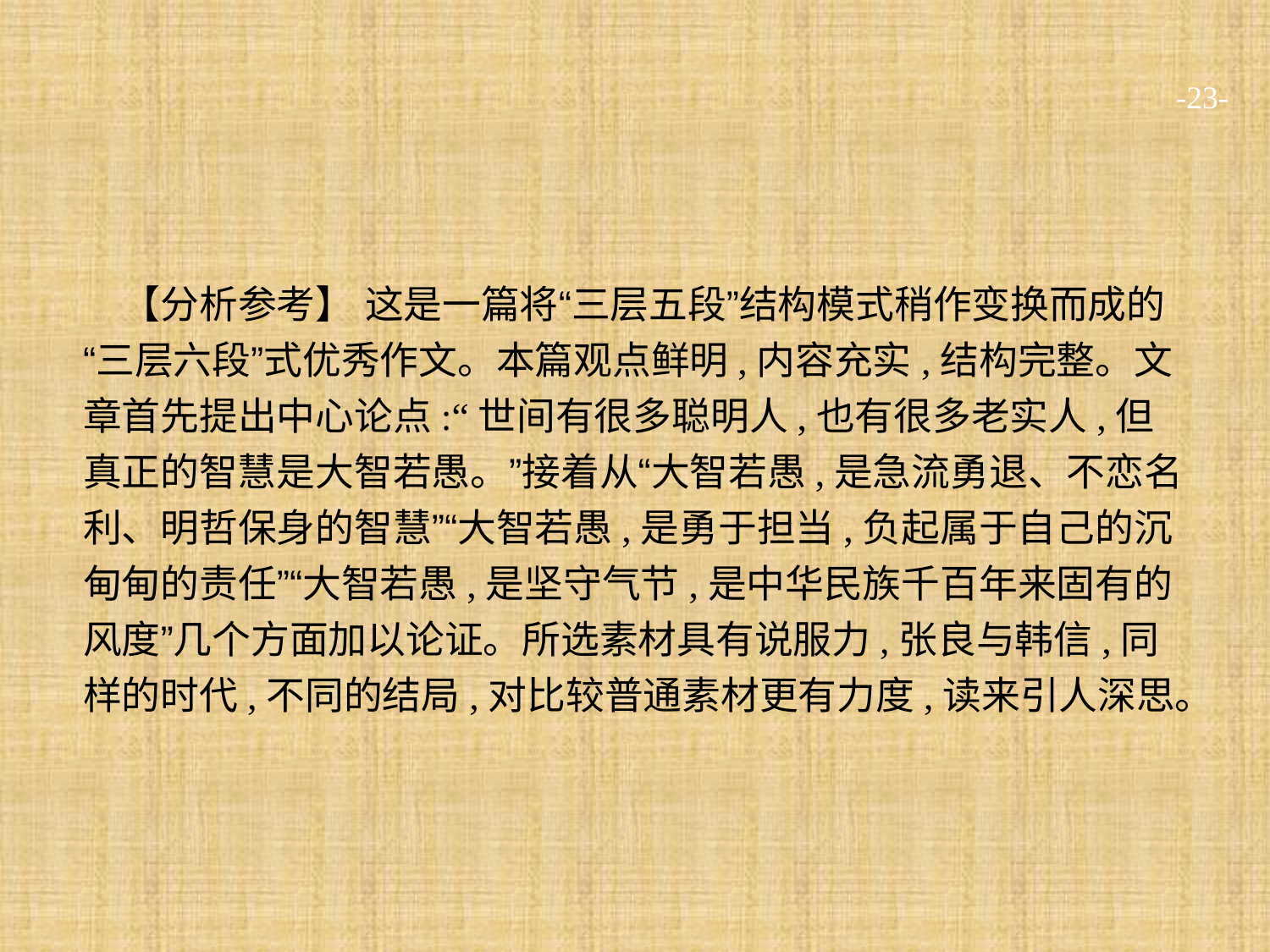

-23-
【分析参考】 这是一篇将“三层五段”结构模式稍作变换而成的“三层六段”式优秀作文。本篇观点鲜明,内容充实,结构完整。文章首先提出中心论点:“世间有很多聪明人,也有很多老实人,但真正的智慧是大智若愚。”接着从“大智若愚,是急流勇退、不恋名利、明哲保身的智慧”“大智若愚,是勇于担当,负起属于自己的沉甸甸的责任”“大智若愚,是坚守气节,是中华民族千百年来固有的风度”几个方面加以论证。所选素材具有说服力,张良与韩信,同样的时代,不同的结局,对比较普通素材更有力度,读来引人深思。